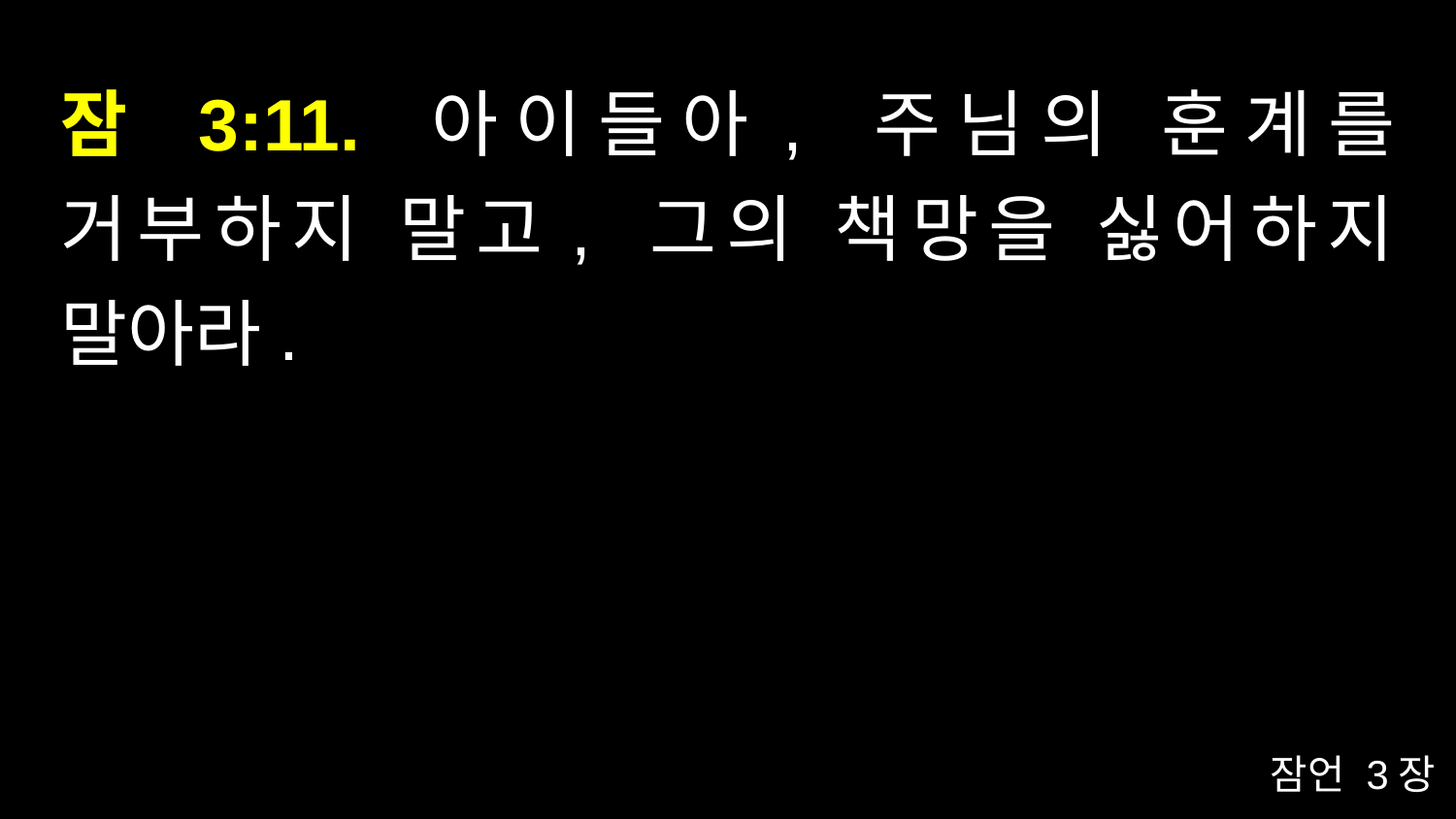

# 잠 3:11. 아이들아, 주님의 훈계를 거부하지 말고, 그의 책망을 싫어하지 말아라.
잠언 3장